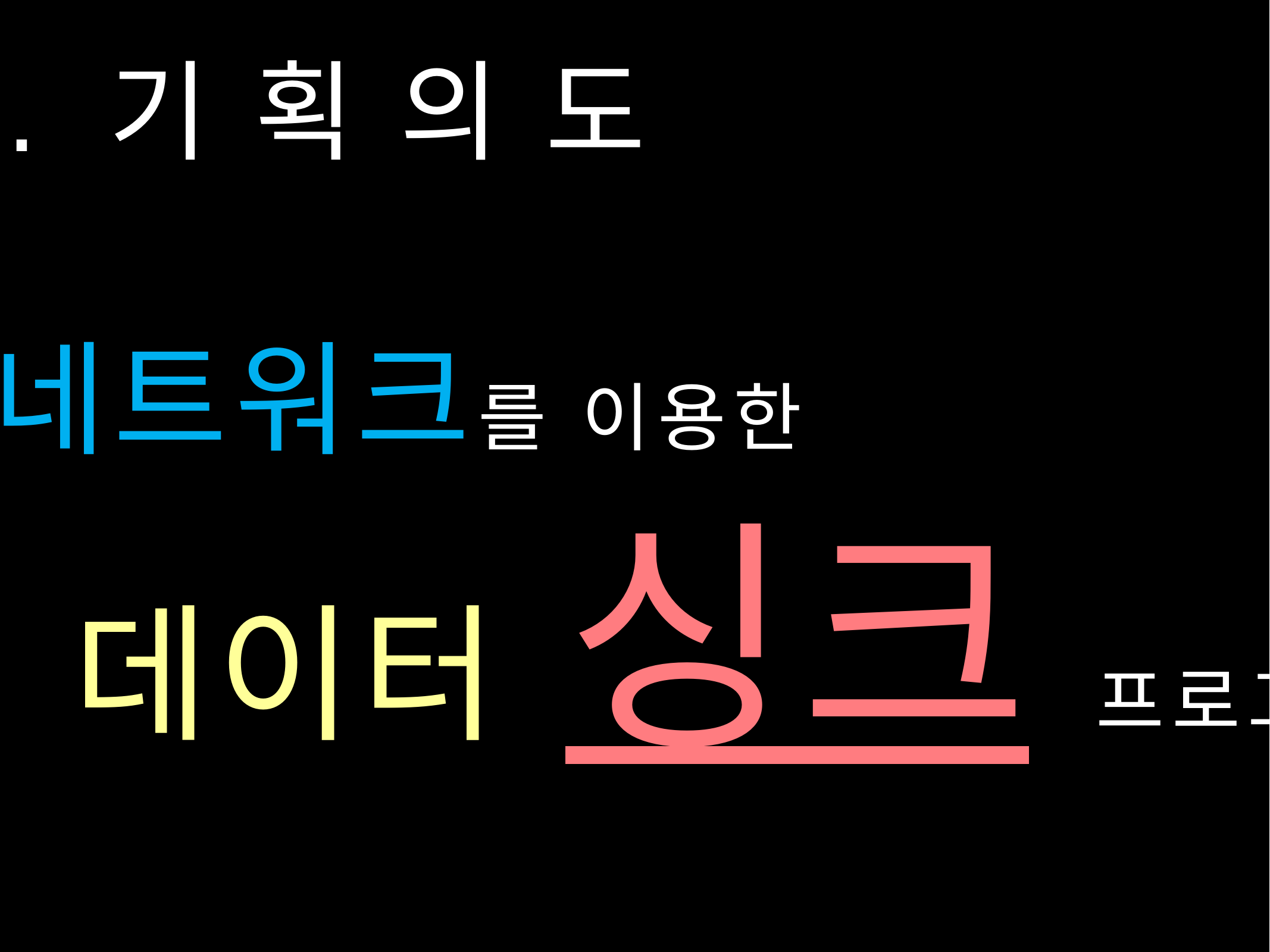

1. 기 획 의 도
네트워크를 이용한
데이터 싱크 프로그램